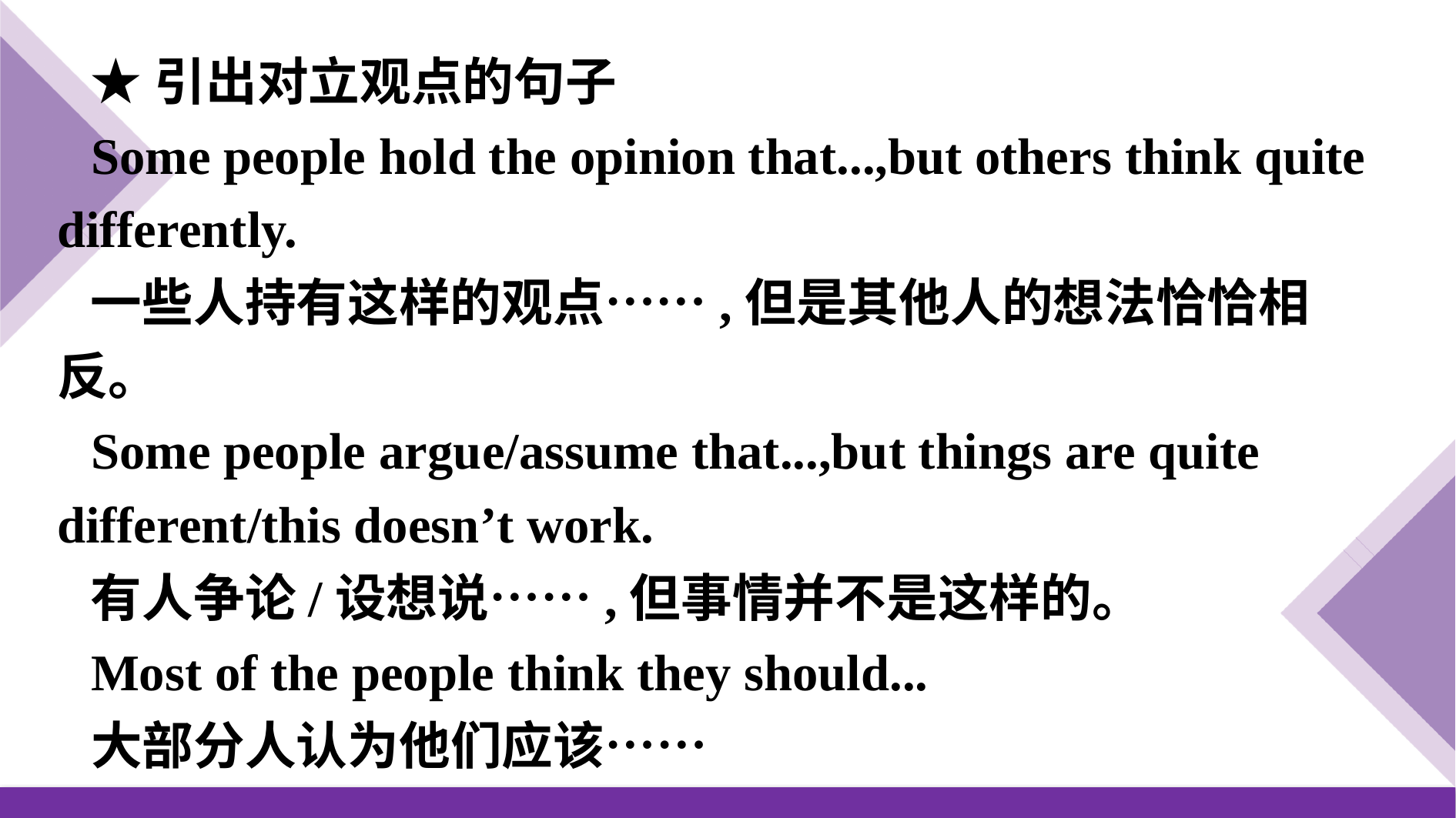

★引出对立观点的句子
Some people hold the opinion that...,but others think quite differently.
一些人持有这样的观点……,但是其他人的想法恰恰相反。
Some people argue/assume that...,but things are quite different/this doesn’t work.
有人争论/设想说……,但事情并不是这样的。
Most of the people think they should...
大部分人认为他们应该……